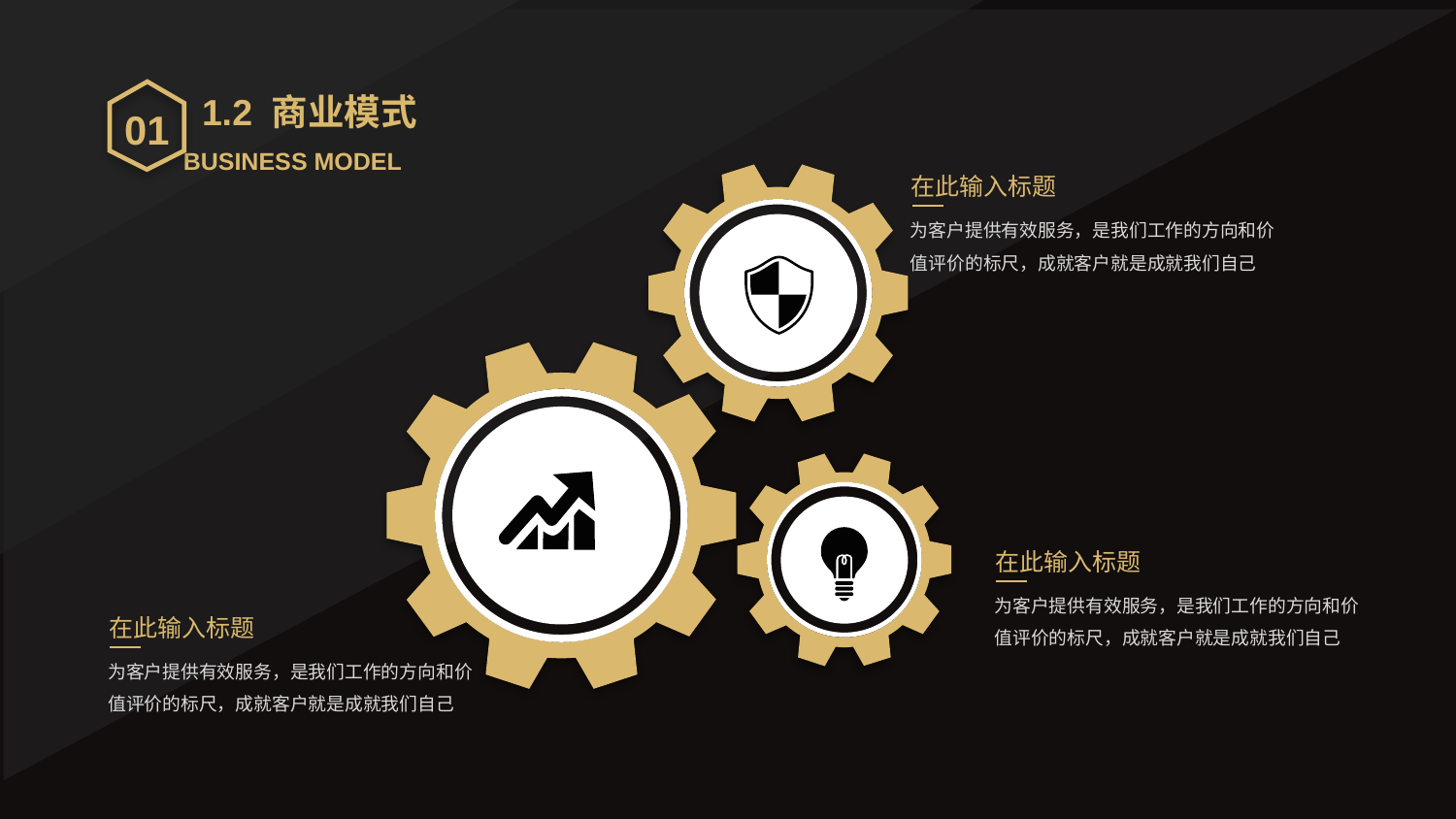

01
1.2 商业模式
BUSINESS MODEL

在此输入标题
为客户提供有效服务，是我们工作的方向和价值评价的标尺，成就客户就是成就我们自己

在此输入标题
为客户提供有效服务，是我们工作的方向和价值评价的标尺，成就客户就是成就我们自己

在此输入标题
为客户提供有效服务，是我们工作的方向和价值评价的标尺，成就客户就是成就我们自己